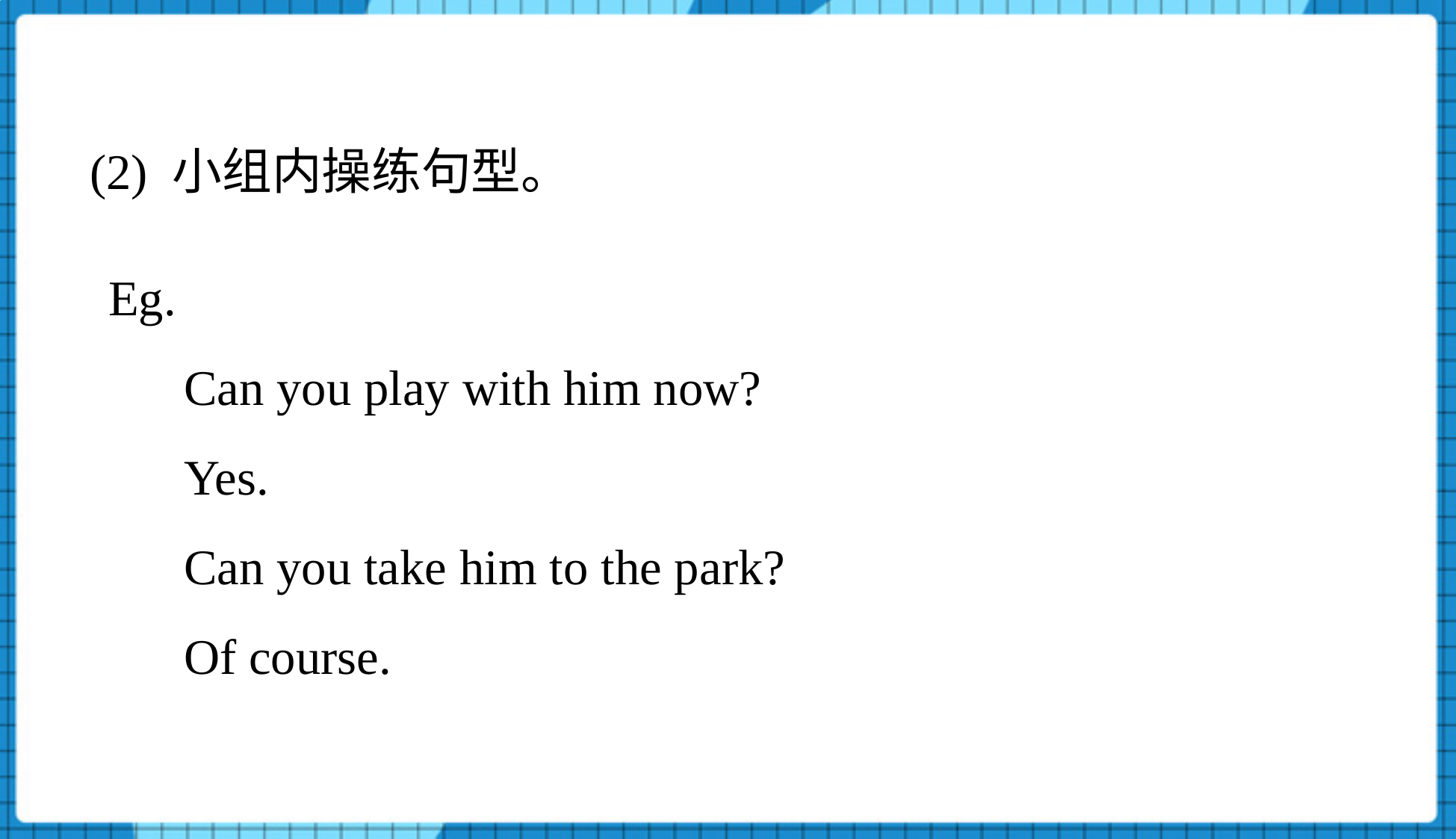

(2) 小组内操练句型。
Eg.
      Can you play with him now?
      Yes.
      Can you take him to the park?
      Of course.